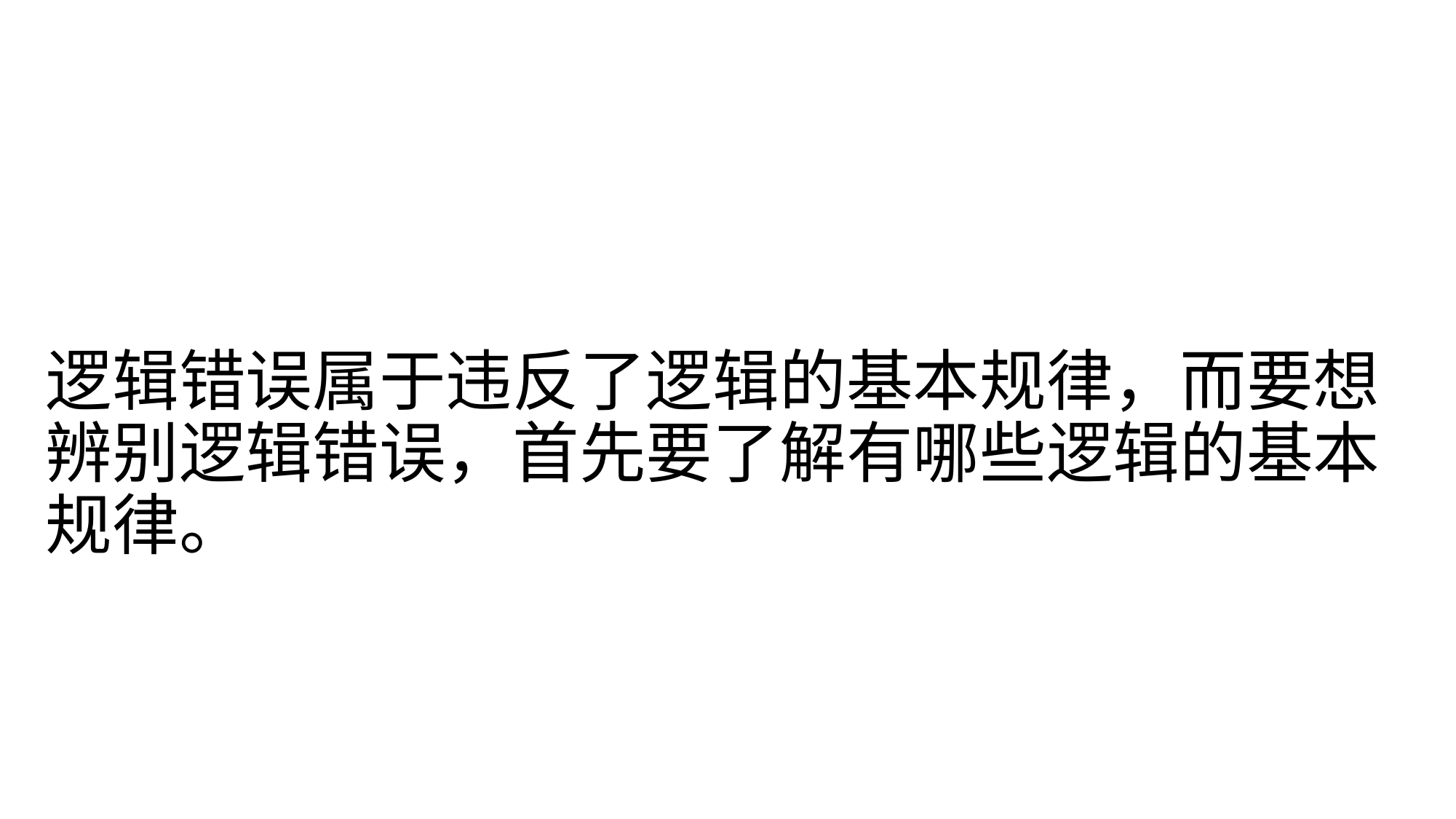

# 逻辑错误属于违反了逻辑的基本规律，而要想辨别逻辑错误，首先要了解有哪些逻辑的基本规律。